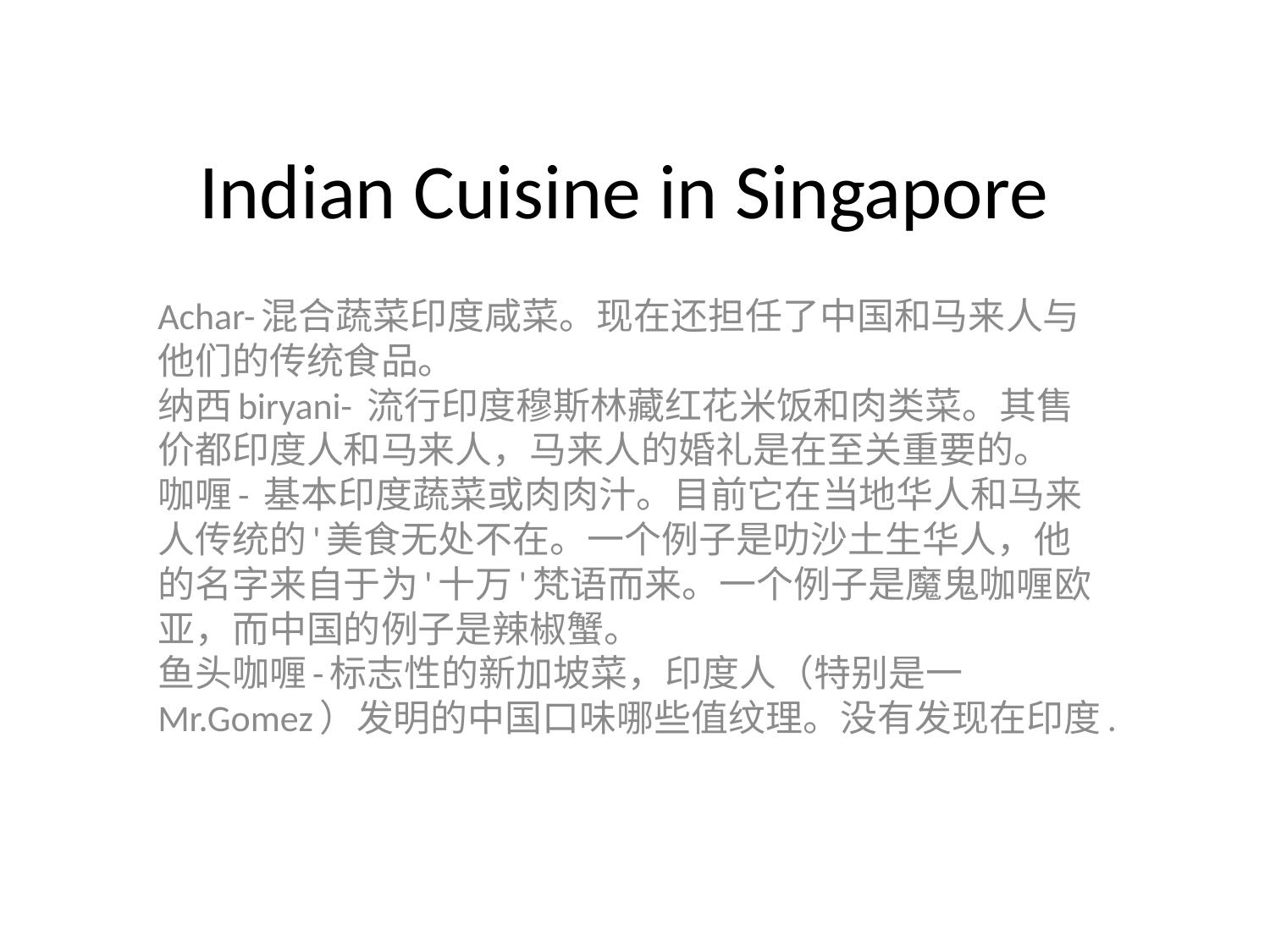

# Indian Cuisine in Singapore
Achar-混合蔬菜印度咸菜。现在还担任了中国和马来人与他们的传统食品。
纳西biryani- 流行印度穆斯林藏红花米饭和肉类菜。其售价都印度人和马来人，马来人的婚礼是在至关重要的。
咖喱- 基本印度蔬菜或肉肉汁。目前它在当地华人和马来人传统的'美食无处不在。一个例子是叻沙土生华人，他的名字来自于为'十万'梵语而来。一个例子是魔鬼咖喱欧亚，而中国的例子是辣椒蟹。
鱼头咖喱-标志性的新加坡菜，印度人（特别是一Mr.Gomez）发明的中国口味哪些值纹理。没有发现在印度.